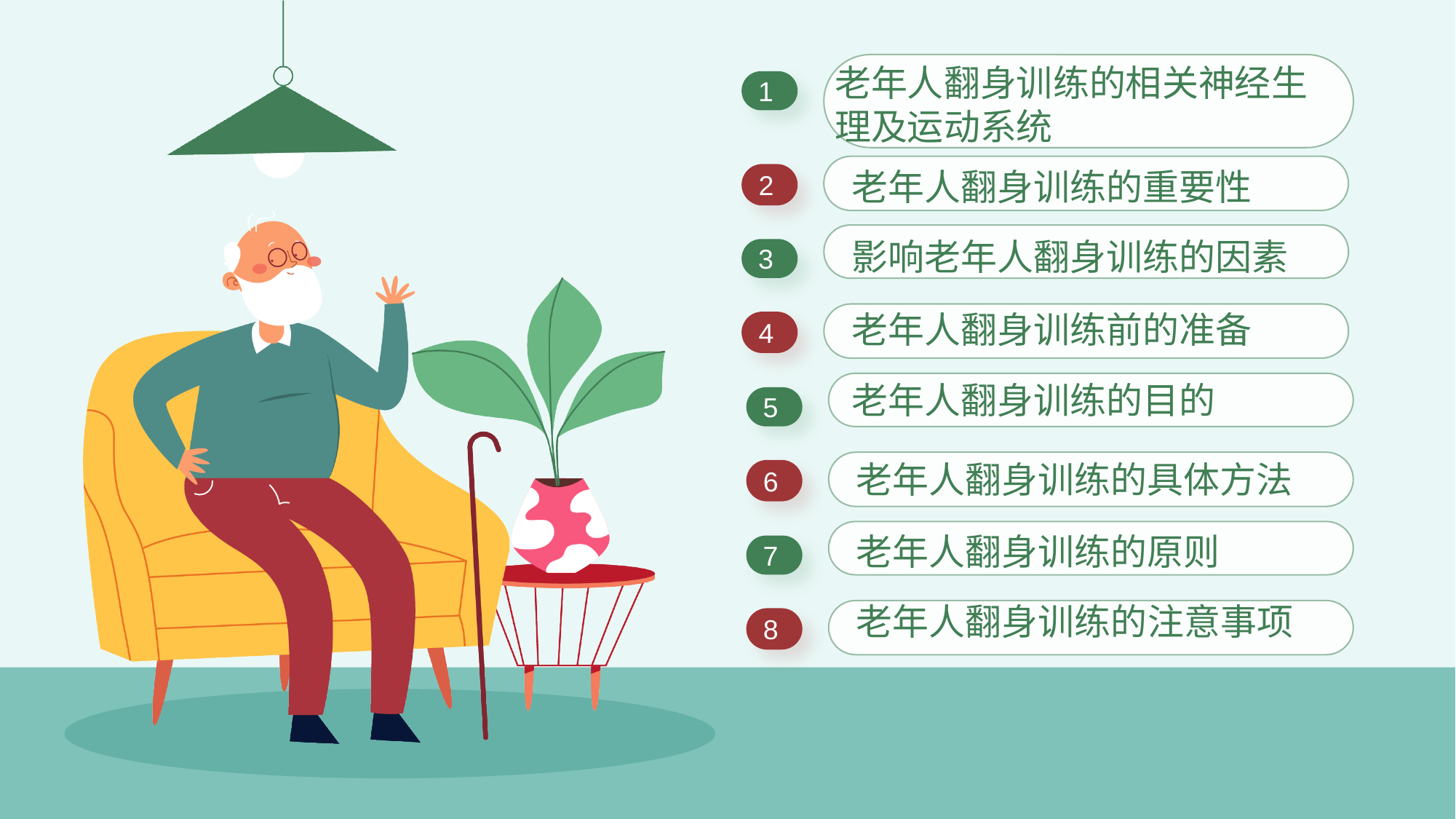

老年人翻身训练的相关神经生理及运动系统

1

老年人翻身训练的重要性
2

影响老年人翻身训练的因素
3
老年人翻身训练前的准备

4
老年人翻身训练的目的

5
老年人翻身训练的具体方法

6

老年人翻身训练的原则
7
老年人翻身训练的注意事项

8